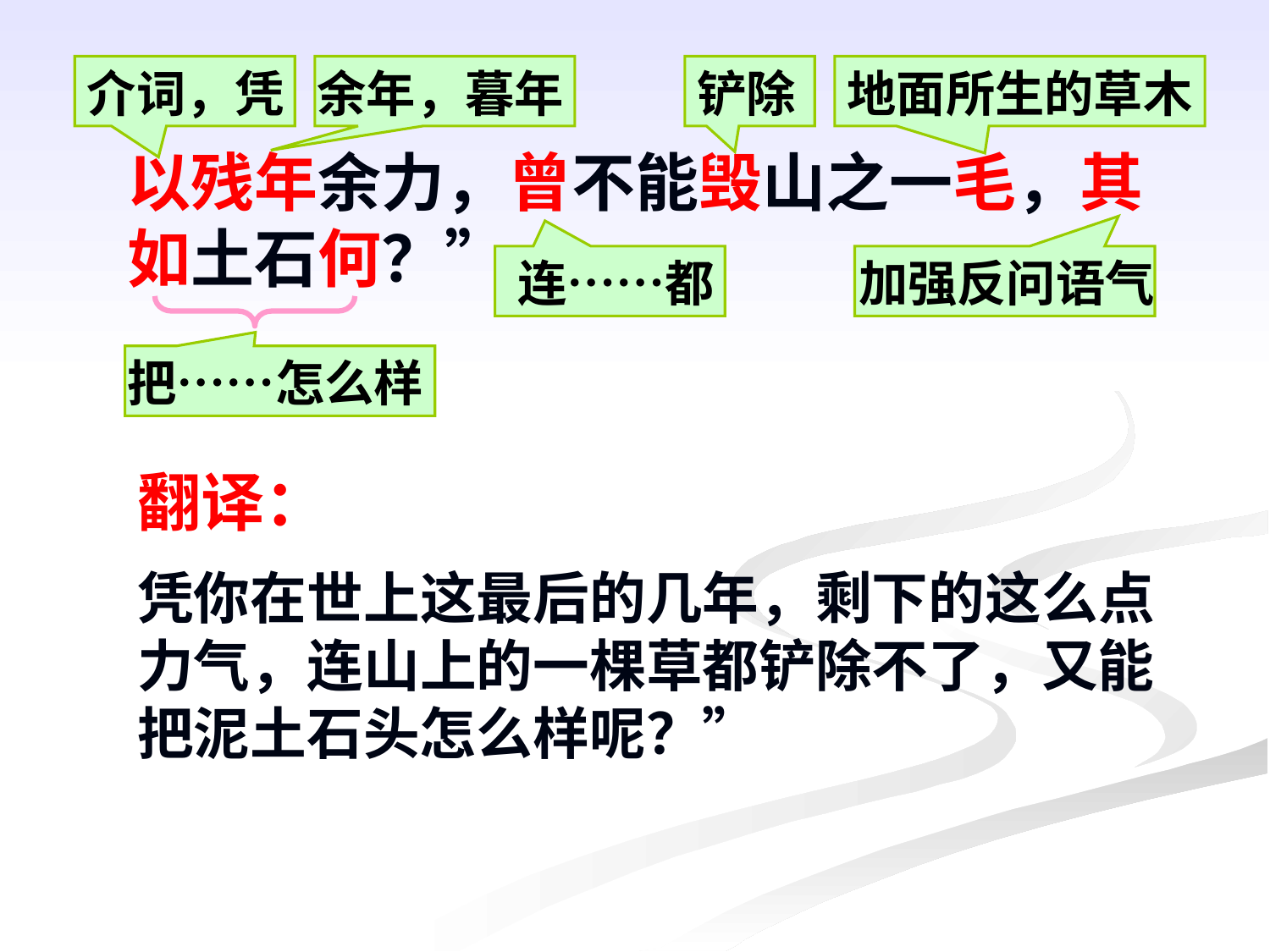

介词，凭
余年，暮年

铲除

地面所生的草木
以残年余力，曾不能毁山之一毛，其如土石何？”

连……都
加强反问语气

把……怎么样

翻译：
凭你在世上这最后的几年，剩下的这么点力气，连山上的一棵草都铲除不了，又能把泥土石头怎么样呢？”